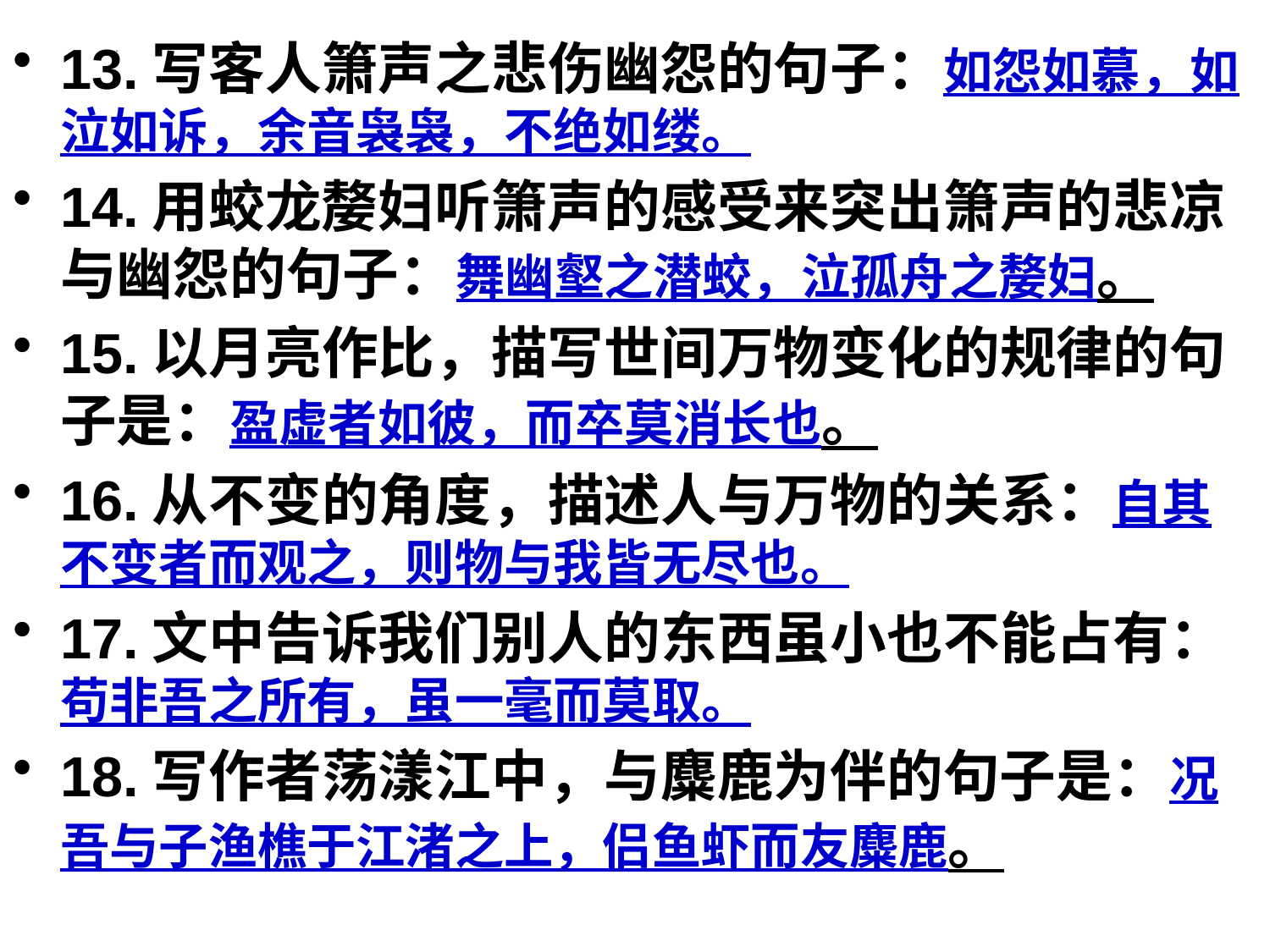

13.写客人箫声之悲伤幽怨的句子：如怨如慕，如泣如诉，余音袅袅，不绝如缕。
14.用蛟龙嫠妇听箫声的感受来突出箫声的悲凉与幽怨的句子：舞幽壑之潜蛟，泣孤舟之嫠妇。
15.以月亮作比，描写世间万物变化的规律的句子是：盈虚者如彼，而卒莫消长也。
16.从不变的角度，描述人与万物的关系：自其不变者而观之，则物与我皆无尽也。
17.文中告诉我们别人的东西虽小也不能占有：苟非吾之所有，虽一毫而莫取。
18.写作者荡漾江中，与麋鹿为伴的句子是：况吾与子渔樵于江渚之上，侣鱼虾而友麋鹿。
#